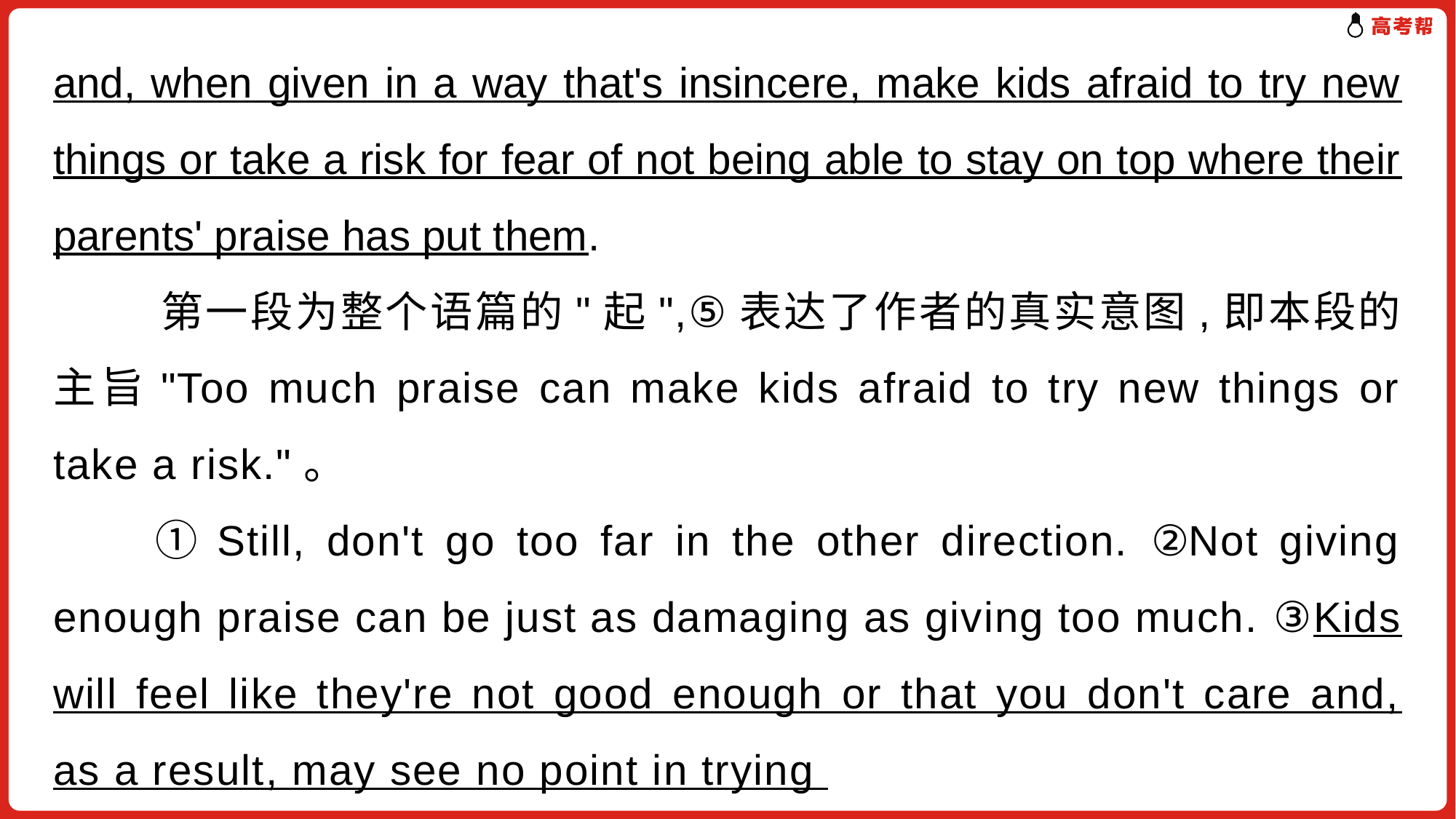

and, when given in a way that's insincere, make kids afraid to try new things or take a risk for fear of not being able to stay on top where their parents' praise has put them.
        第一段为整个语篇的"起",⑤表达了作者的真实意图,即本段的主旨"Too much praise can make kids afraid to try new things or take a risk."。
　　①Still, don't go too far in the other direction. ②Not giving enough praise can be just as damaging as giving too much. ③Kids will feel like they're not good enough or that you don't care and, as a result, may see no point in trying